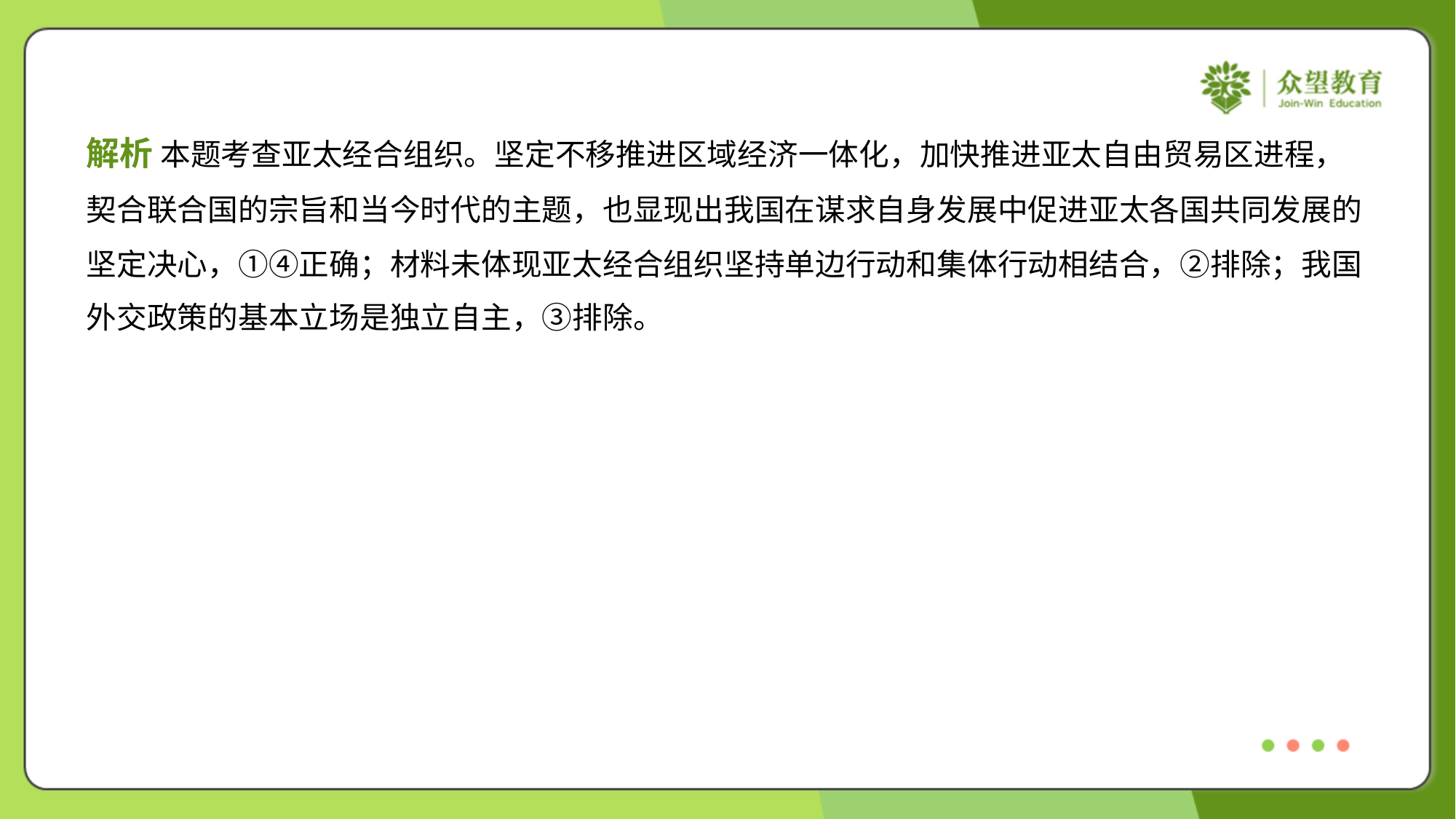

解析 本题考查亚太经合组织。坚定不移推进区域经济一体化，加快推进亚太自由贸易区进程，
契合联合国的宗旨和当今时代的主题，也显现出我国在谋求自身发展中促进亚太各国共同发展的
坚定决心，①④正确；材料未体现亚太经合组织坚持单边行动和集体行动相结合，②排除；我国
外交政策的基本立场是独立自主，③排除。